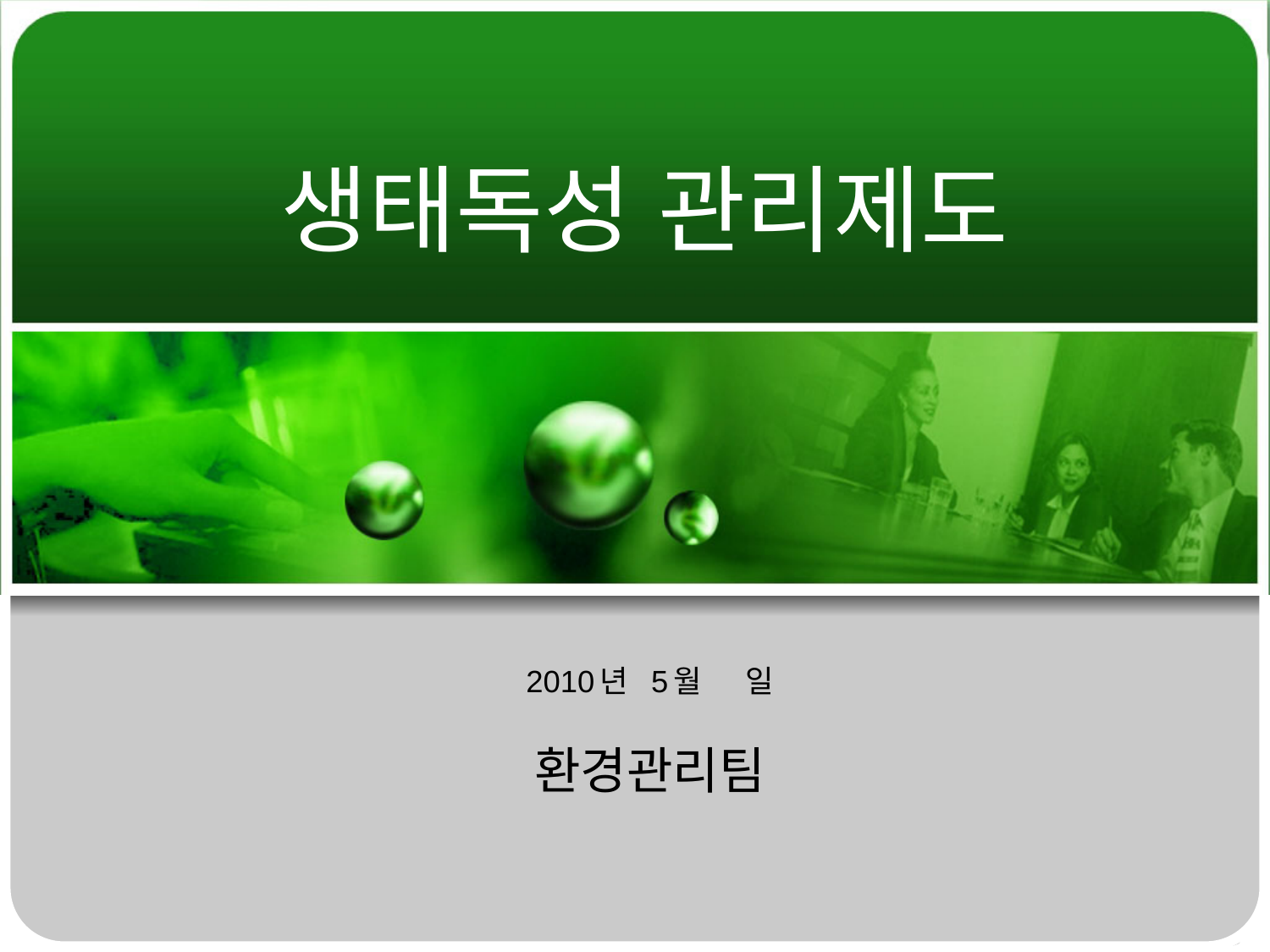

# 생태독성 관리제도
2010년  5월     일
환경관리팀